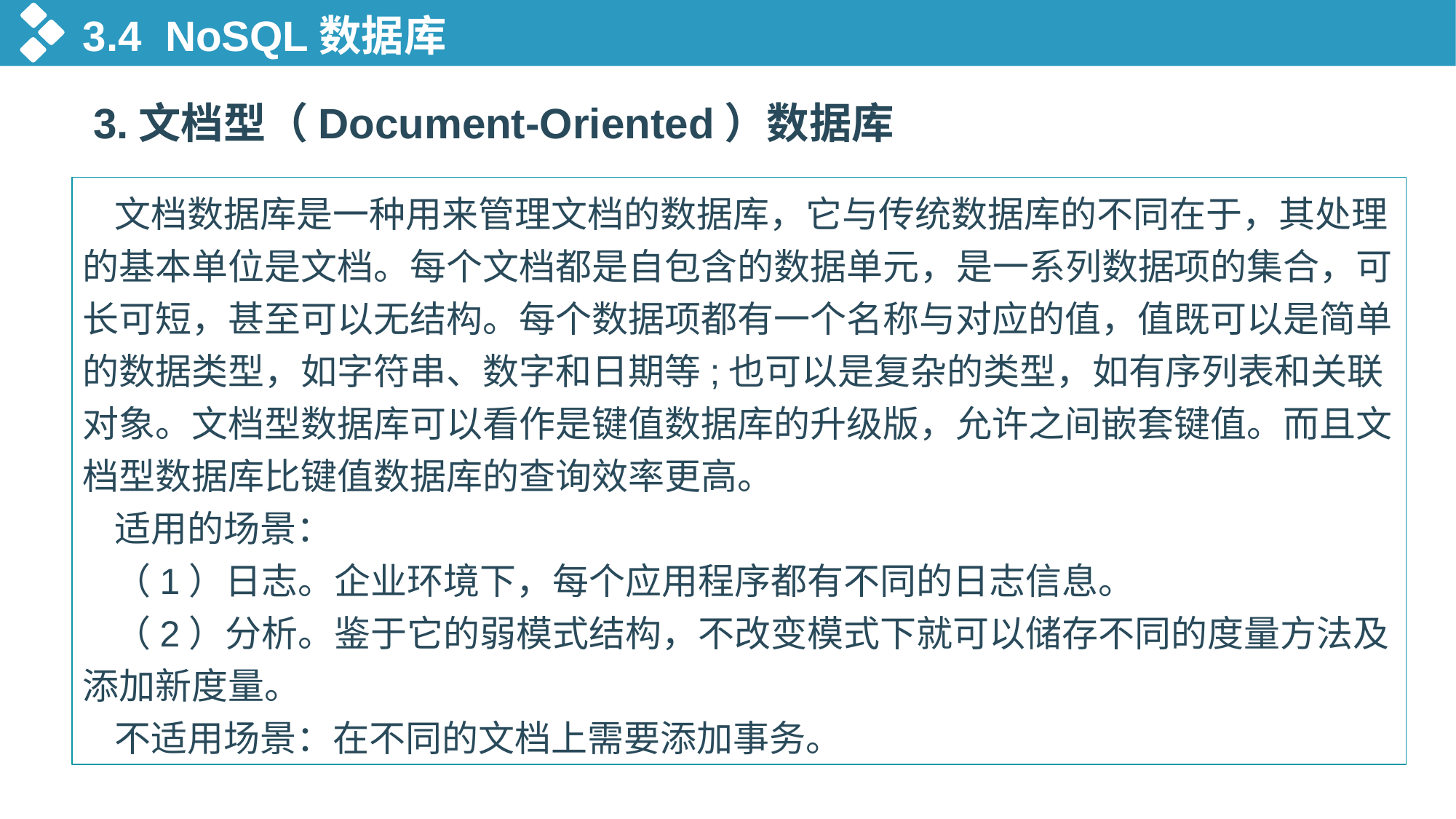

3.4  NoSQL数据库
3.文档型（Document-Oriented）数据库
文档数据库是一种用来管理文档的数据库，它与传统数据库的不同在于，其处理的基本单位是文档。每个文档都是自包含的数据单元，是一系列数据项的集合，可长可短，甚至可以无结构。每个数据项都有一个名称与对应的值，值既可以是简单的数据类型，如字符串、数字和日期等;也可以是复杂的类型，如有序列表和关联对象。文档型数据库可以看作是键值数据库的升级版，允许之间嵌套键值。而且文档型数据库比键值数据库的查询效率更高。
适用的场景：
（1）日志。企业环境下，每个应用程序都有不同的日志信息。
（2）分析。鉴于它的弱模式结构，不改变模式下就可以储存不同的度量方法及添加新度量。
不适用场景：在不同的文档上需要添加事务。